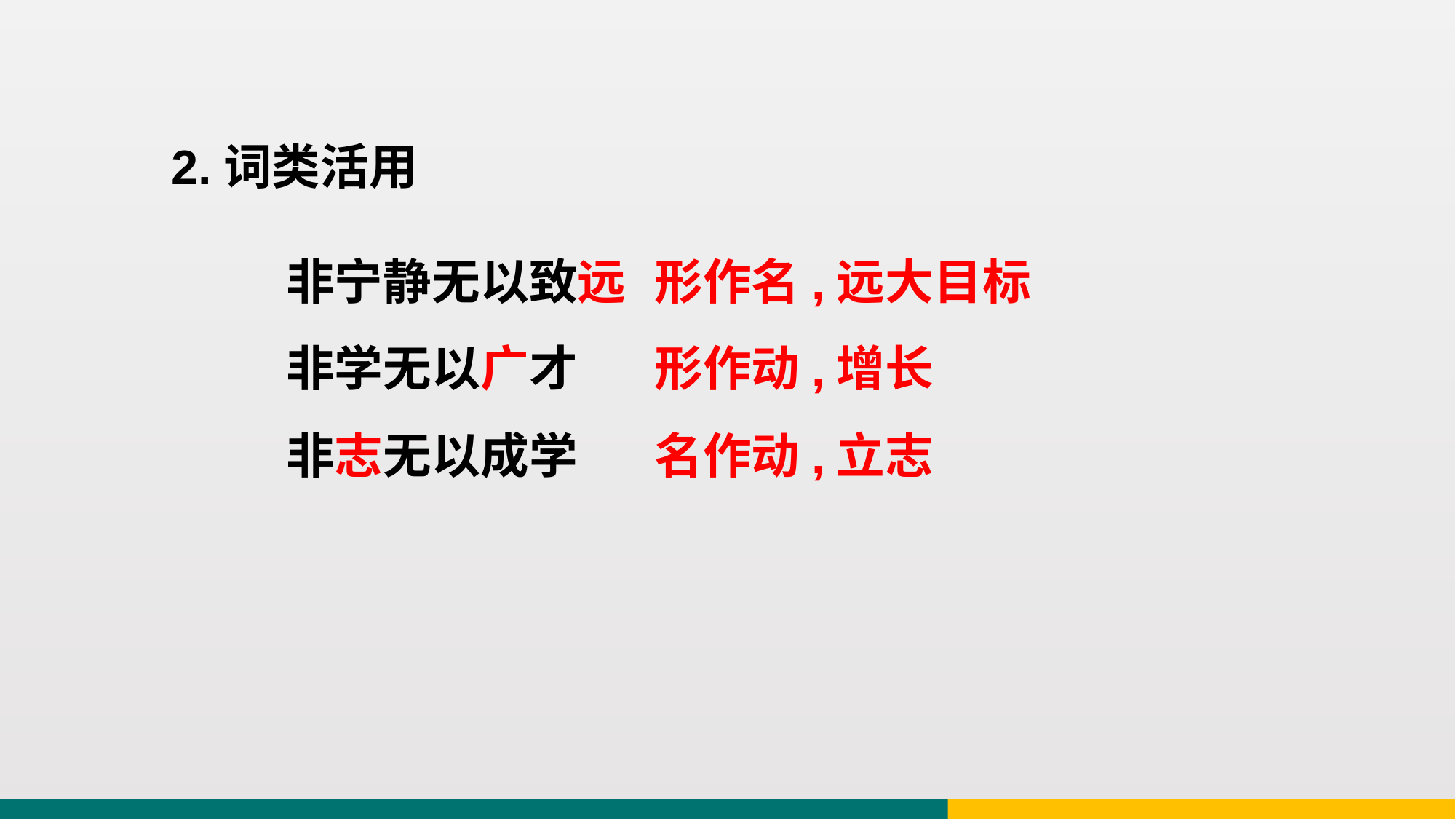

2.词类活用
非宁静无以致远
非学无以广才
非志无以成学
形作名,远大目标
形作动,增长
名作动,立志